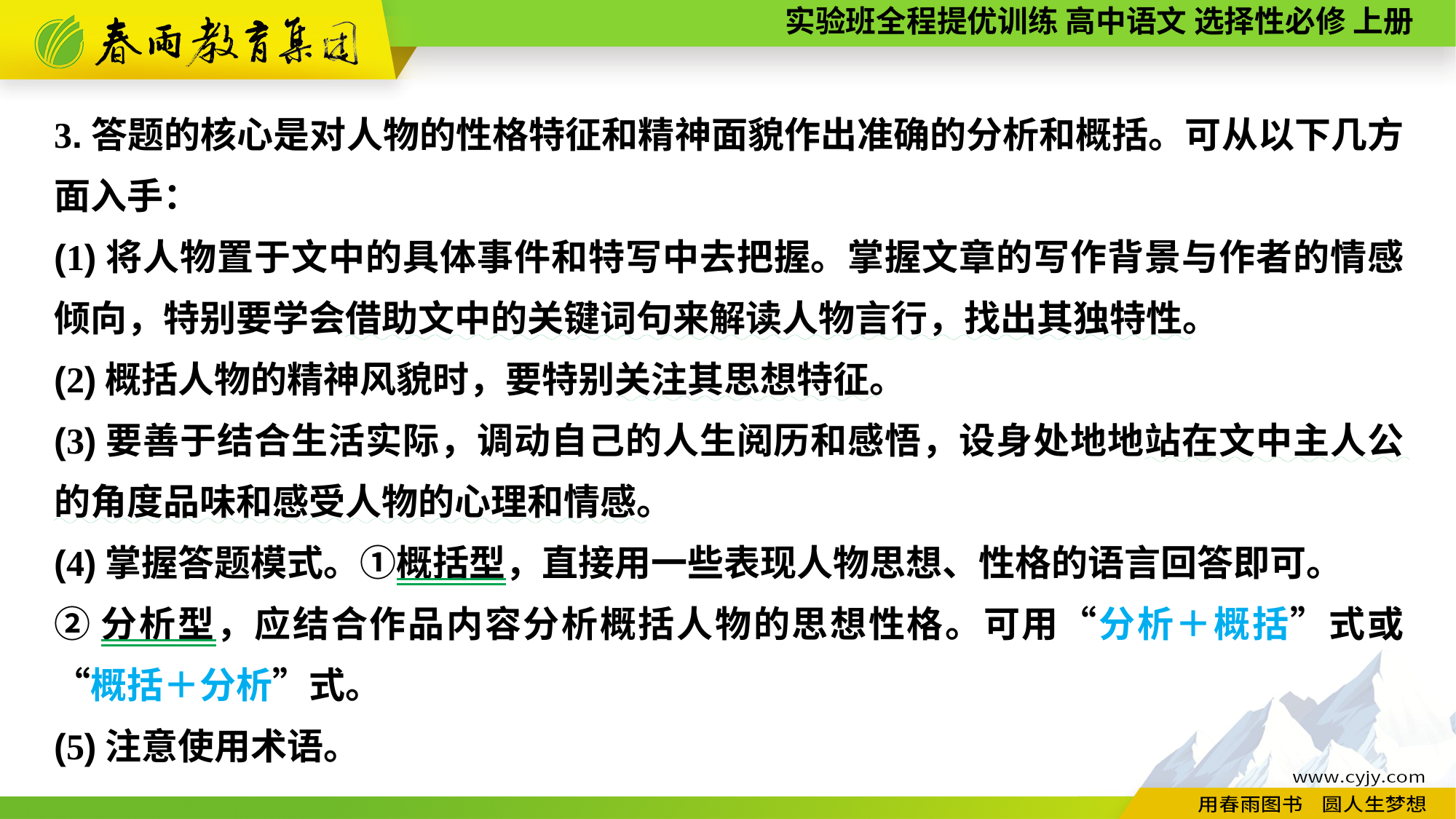

3.答题的核心是对人物的性格特征和精神面貌作出准确的分析和概括。可从以下几方面入手：
(1)将人物置于文中的具体事件和特写中去把握。掌握文章的写作背景与作者的情感倾向，特别要学会借助文中的关键词句来解读人物言行，找出其独特性。
(2)概括人物的精神风貌时，要特别关注其思想特征。
(3)要善于结合生活实际，调动自己的人生阅历和感悟，设身处地地站在文中主人公的角度品味和感受人物的心理和情感。
(4)掌握答题模式。①概括型，直接用一些表现人物思想、性格的语言回答即可。
②分析型，应结合作品内容分析概括人物的思想性格。可用“分析＋概括”式或“概括＋分析”式。
(5)注意使用术语。